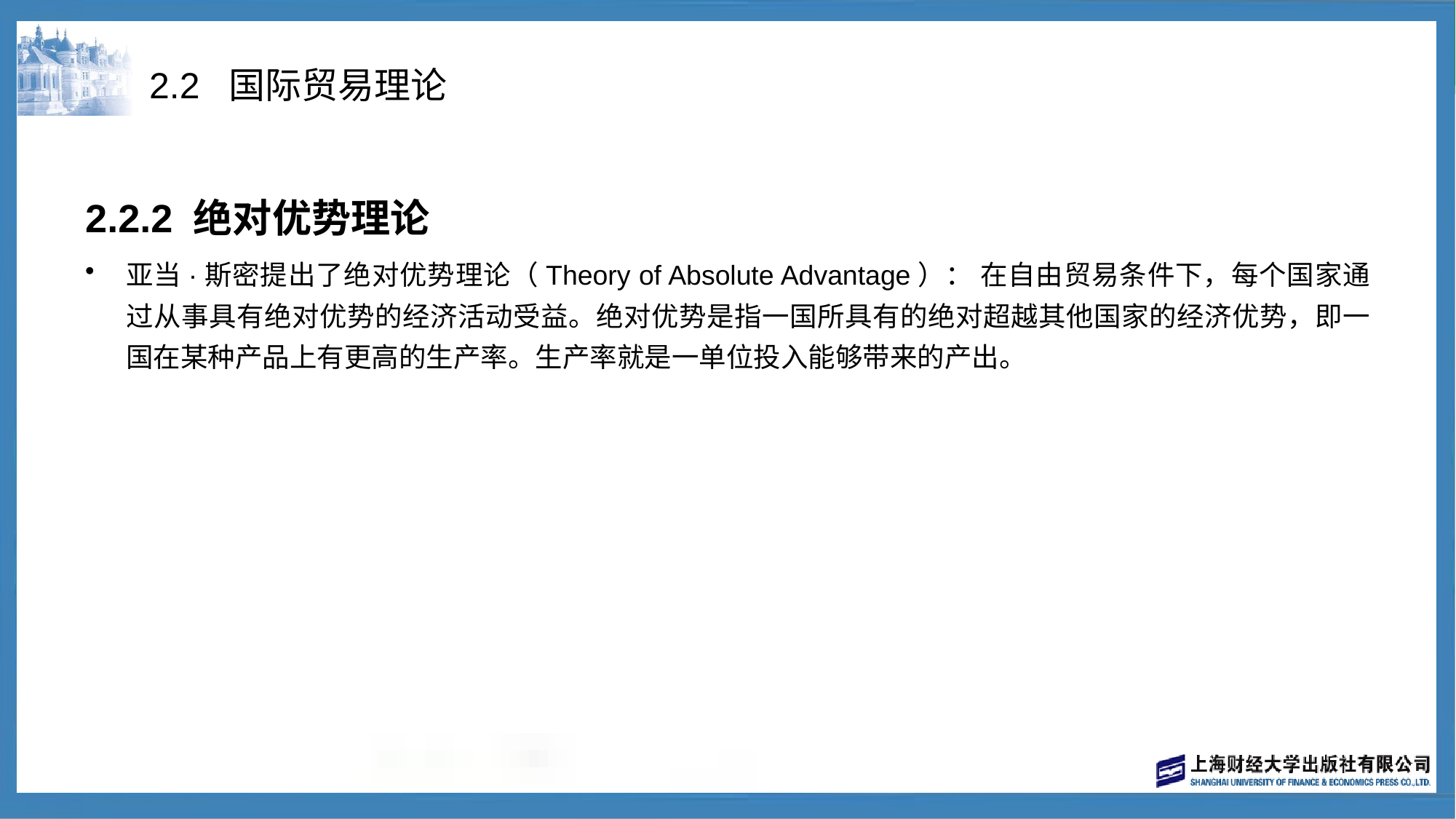

# 2.2  国际贸易理论
2.2.2 绝对优势理论
亚当·斯密提出了绝对优势理论（Theory of Absolute Advantage）： 在自由贸易条件下，每个国家通过从事具有绝对优势的经济活动受益。绝对优势是指一国所具有的绝对超越其他国家的经济优势，即一国在某种产品上有更高的生产率。生产率就是一单位投入能够带来的产出。